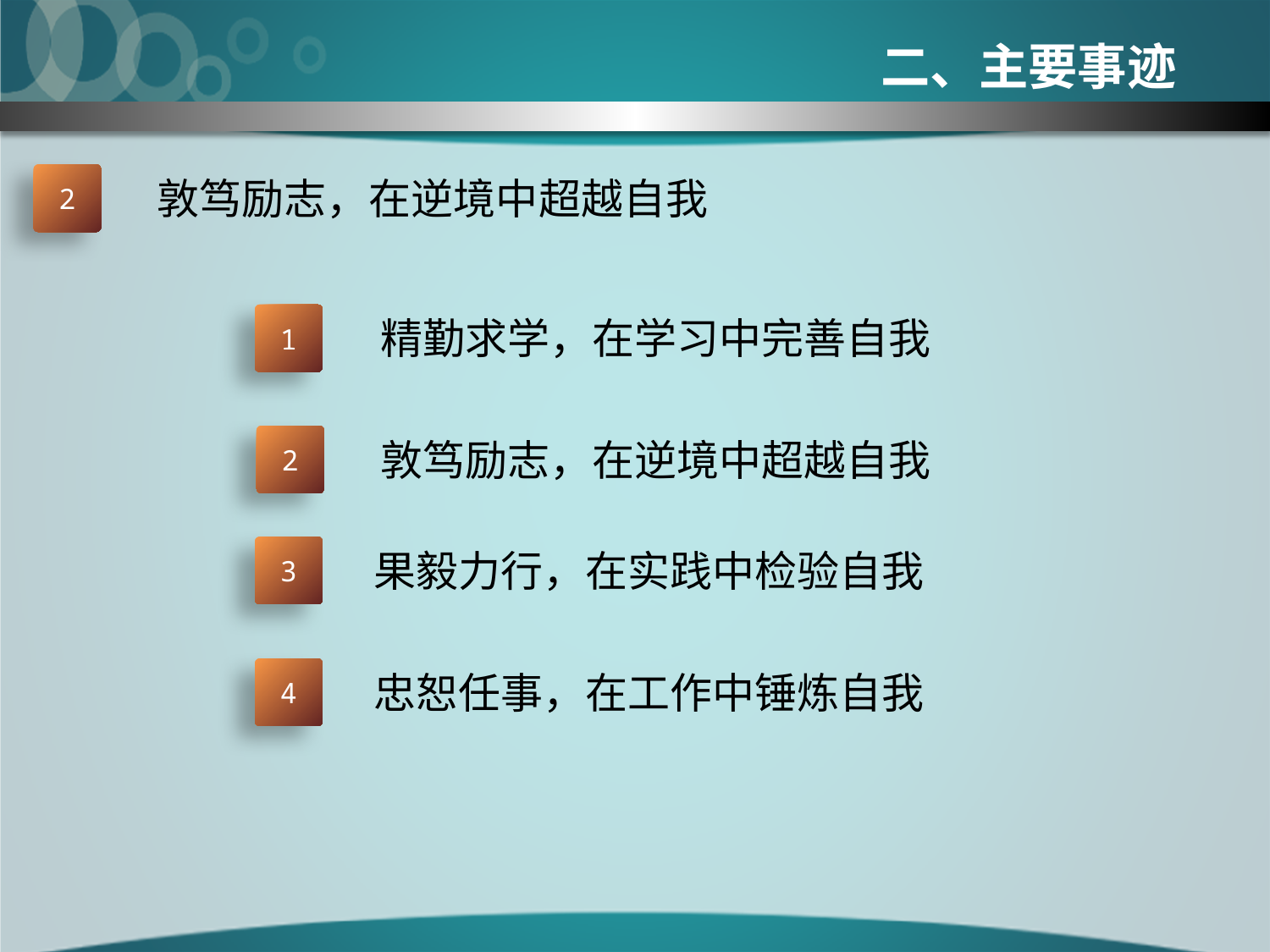

二、主要事迹
2
敦笃励志，在逆境中超越自我
1
精勤求学，在学习中完善自我
2
敦笃励志，在逆境中超越自我
3
果毅力行，在实践中检验自我
4
忠恕任事，在工作中锤炼自我